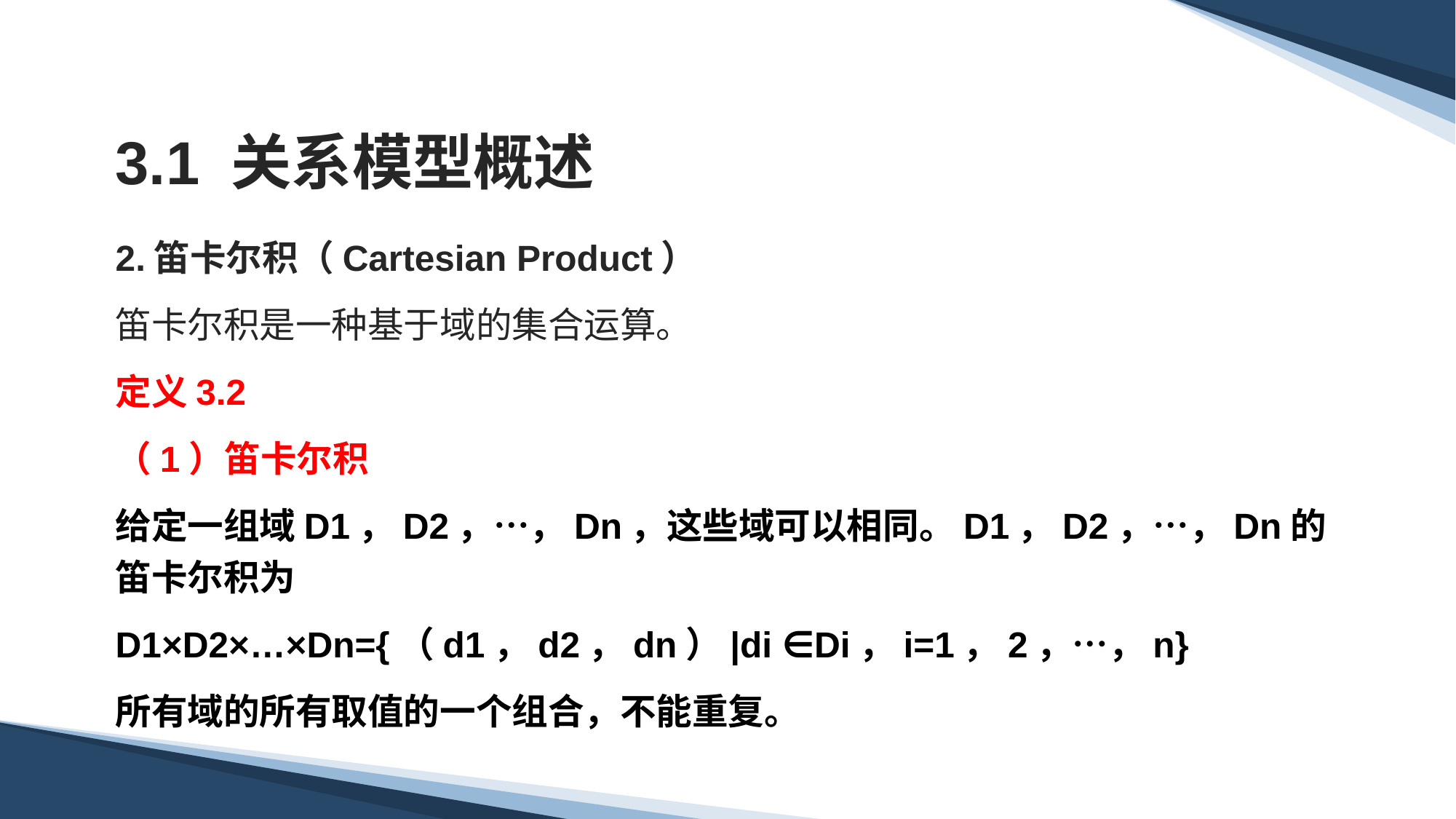

# 3.1 关系模型概述
2.笛卡尔积（Cartesian Product）
笛卡尔积是一种基于域的集合运算。
定义3.2
（1）笛卡尔积
给定一组域D1，D2，…，Dn，这些域可以相同。D1，D2，…，Dn的笛卡尔积为
D1×D2×…×Dn={（d1，d2，dn）|di ∈Di，i=1，2，…，n}
所有域的所有取值的一个组合，不能重复。